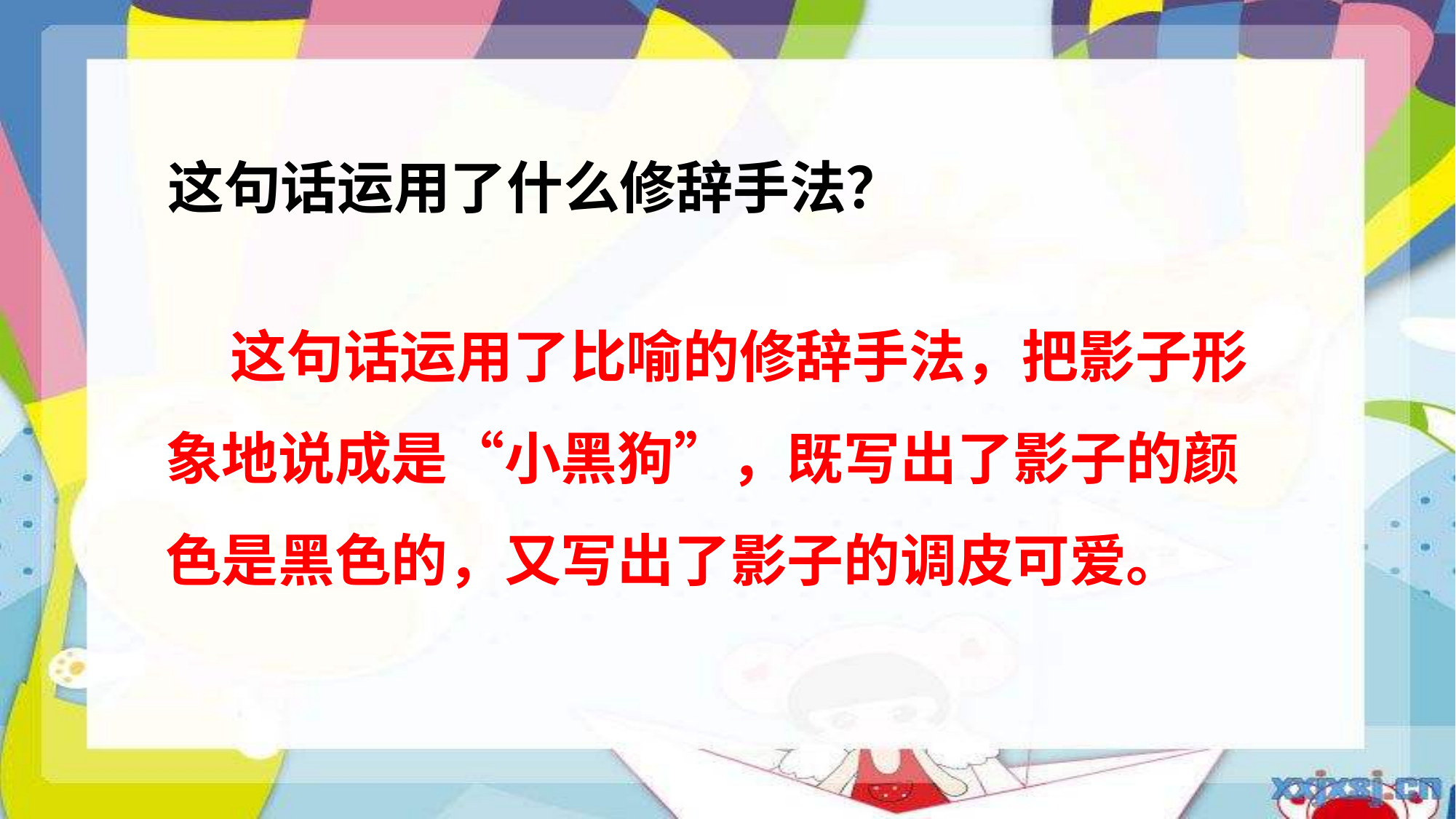

这句话运用了什么修辞手法？
    这句话运用了比喻的修辞手法，把影子形象地说成是“小黑狗”，既写出了影子的颜色是黑色的，又写出了影子的调皮可爱。